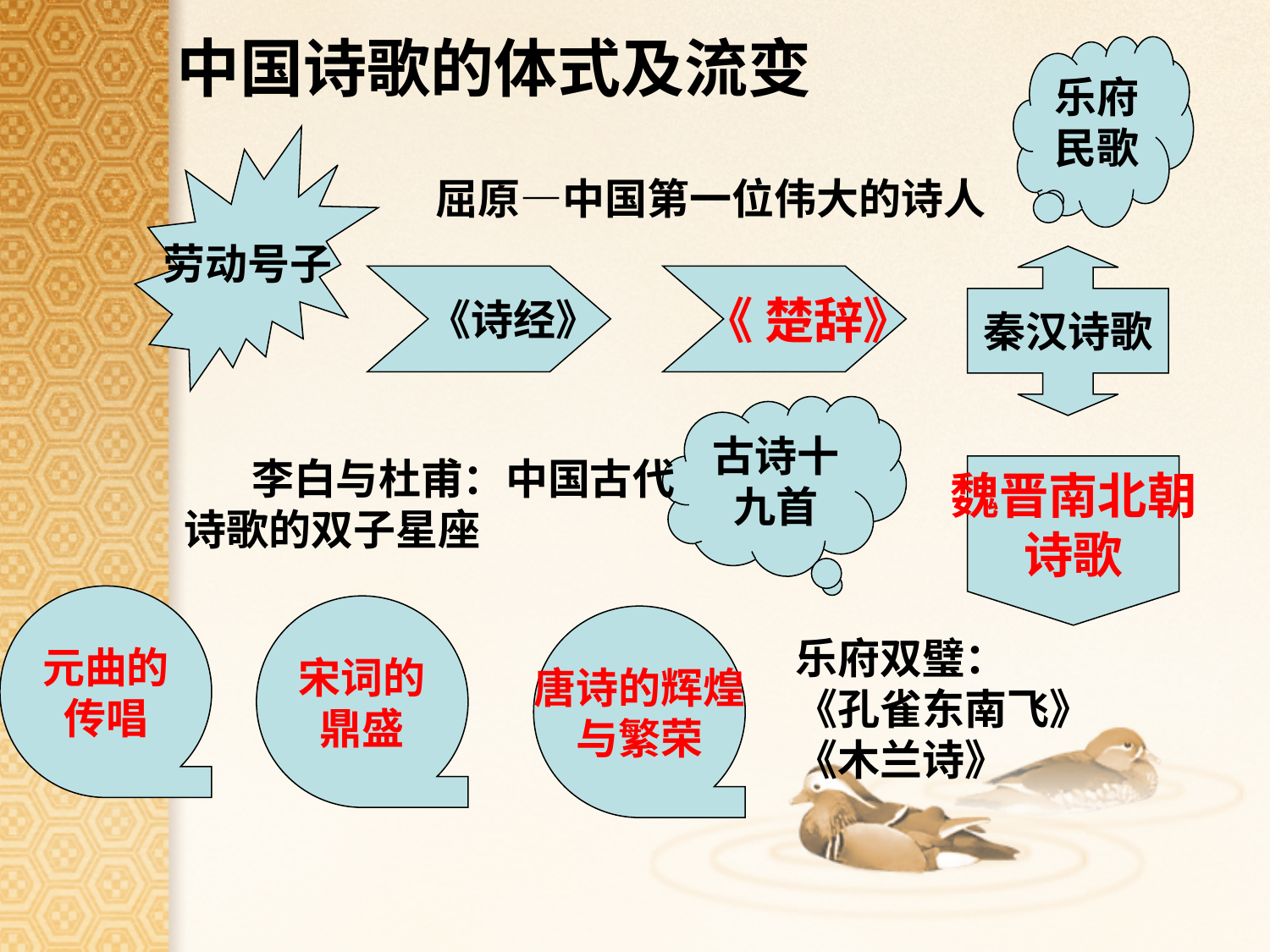

# 中国诗歌的体式及流变
乐府民歌
劳动号子
屈原—中国第一位伟大的诗人
秦汉诗歌
    《诗经》
    《 楚辞》
古诗十九首
      李白与杜甫：中国古代
诗歌的双子星座
魏晋南北朝
诗歌
元曲的
传唱
宋词的
鼎盛
唐诗的辉煌
与繁荣
乐府双璧：
《孔雀东南飞》
《木兰诗》